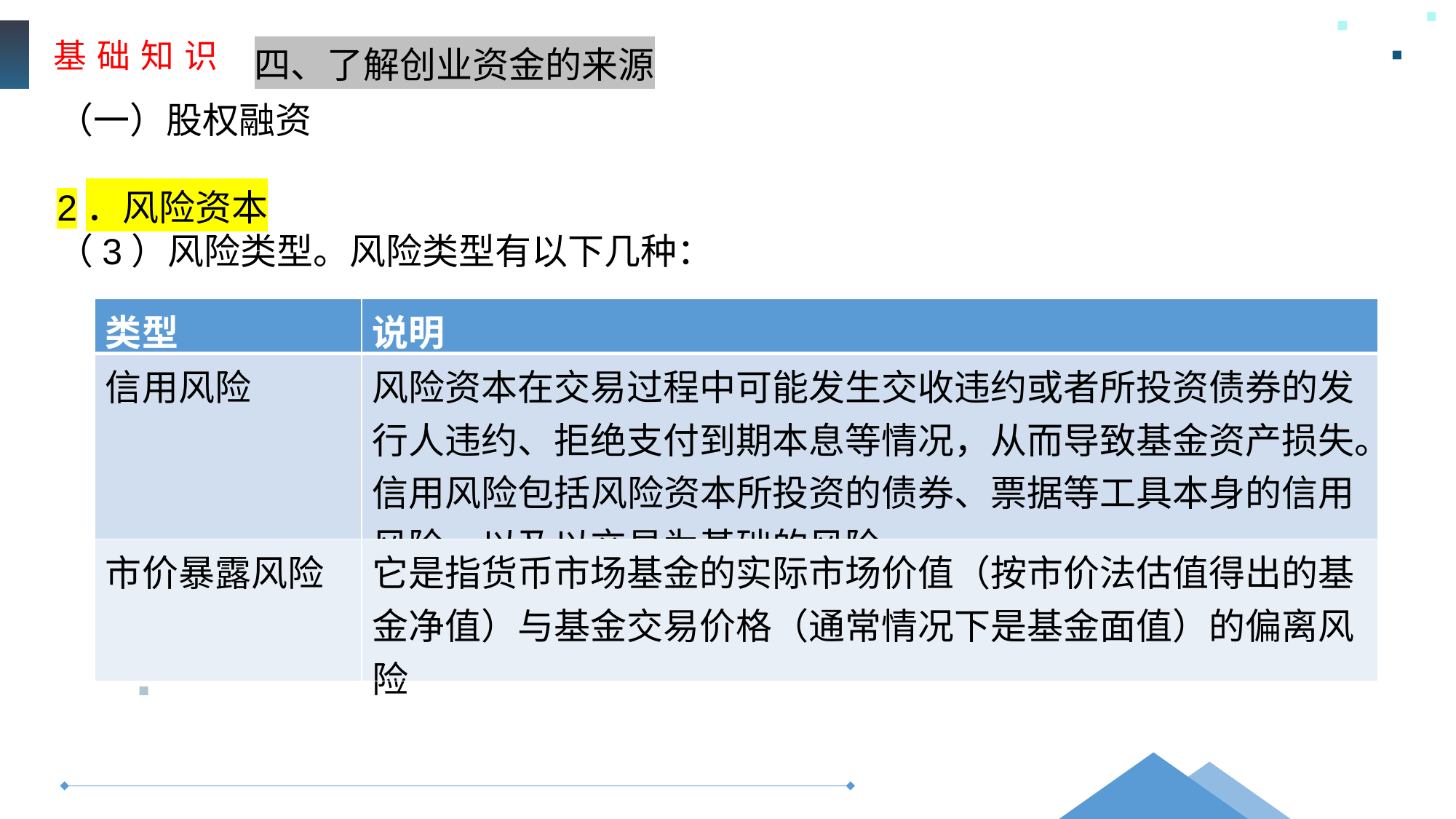

基 础 知 识

四、了解创业资金的来源
（一）股权融资

2．风险资本
（3）风险类型。风险类型有以下几种：
| 类型 | 说明 |
| --- | --- |
| 信用风险 | 风险资本在交易过程中可能发生交收违约或者所投资债券的发行人违约、拒绝支付到期本息等情况，从而导致基金资产损失。信用风险包括风险资本所投资的债券、票据等工具本身的信用风险，以及以交易为基础的风险 |
| 市价暴露风险 | 它是指货币市场基金的实际市场价值（按市价法估值得出的基金净值）与基金交易价格（通常情况下是基金面值）的偏离风险 |